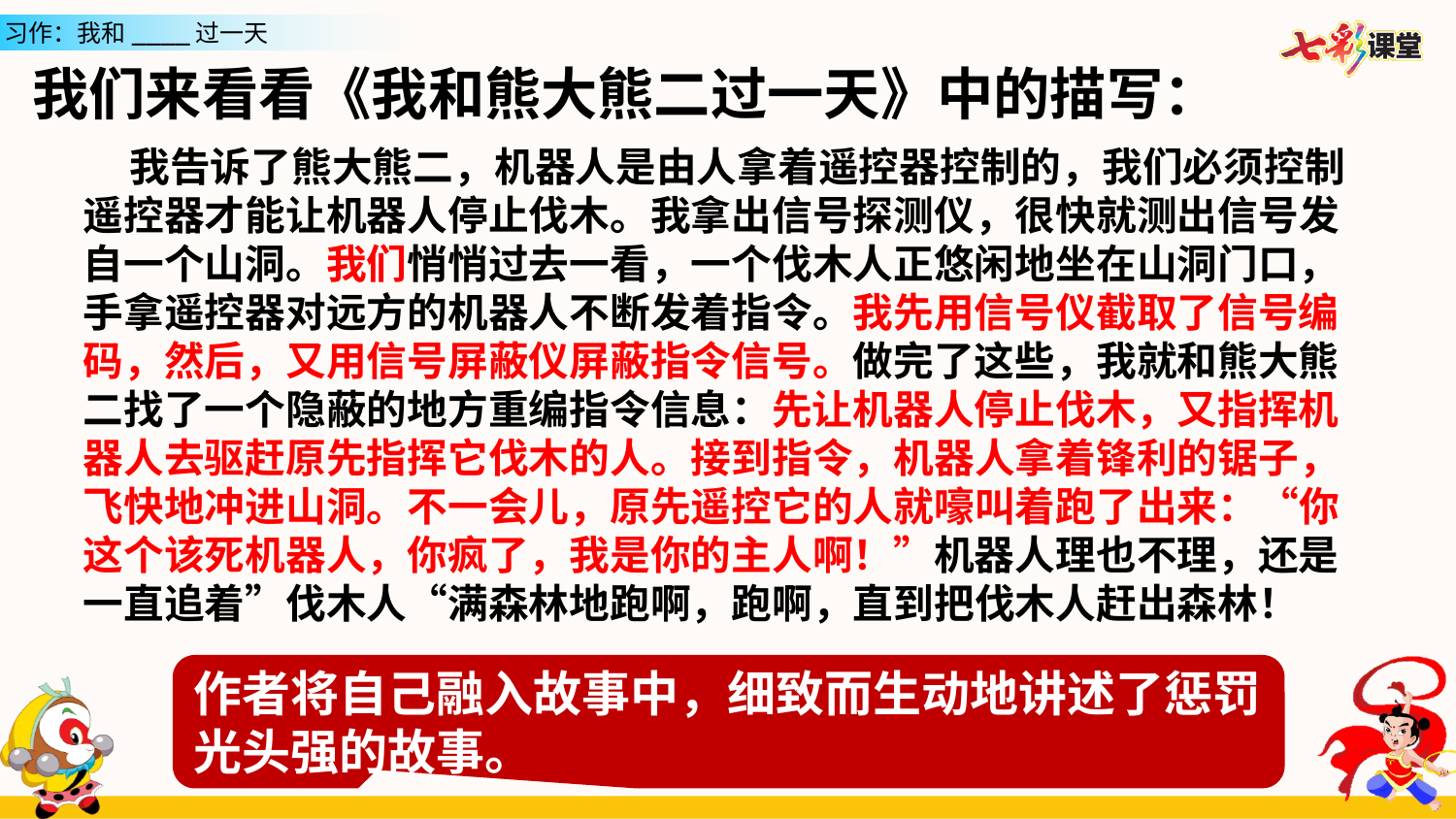

我们来看看《我和熊大熊二过一天》中的描写：
    我告诉了熊大熊二，机器人是由人拿着遥控器控制的，我们必须控制遥控器才能让机器人停止伐木。我拿出信号探测仪，很快就测出信号发自一个山洞。我们悄悄过去一看，一个伐木人正悠闲地坐在山洞门口，手拿遥控器对远方的机器人不断发着指令。我先用信号仪截取了信号编码，然后，又用信号屏蔽仪屏蔽指令信号。做完了这些，我就和熊大熊二找了一个隐蔽的地方重编指令信息：先让机器人停止伐木，又指挥机器人去驱赶原先指挥它伐木的人。接到指令，机器人拿着锋利的锯子，飞快地冲进山洞。不一会儿，原先遥控它的人就嚎叫着跑了出来：“你这个该死机器人，你疯了，我是你的主人啊！”机器人理也不理，还是一直追着”伐木人“满森林地跑啊，跑啊，直到把伐木人赶出森林！
作者将自己融入故事中，细致而生动地讲述了惩罚光头强的故事。